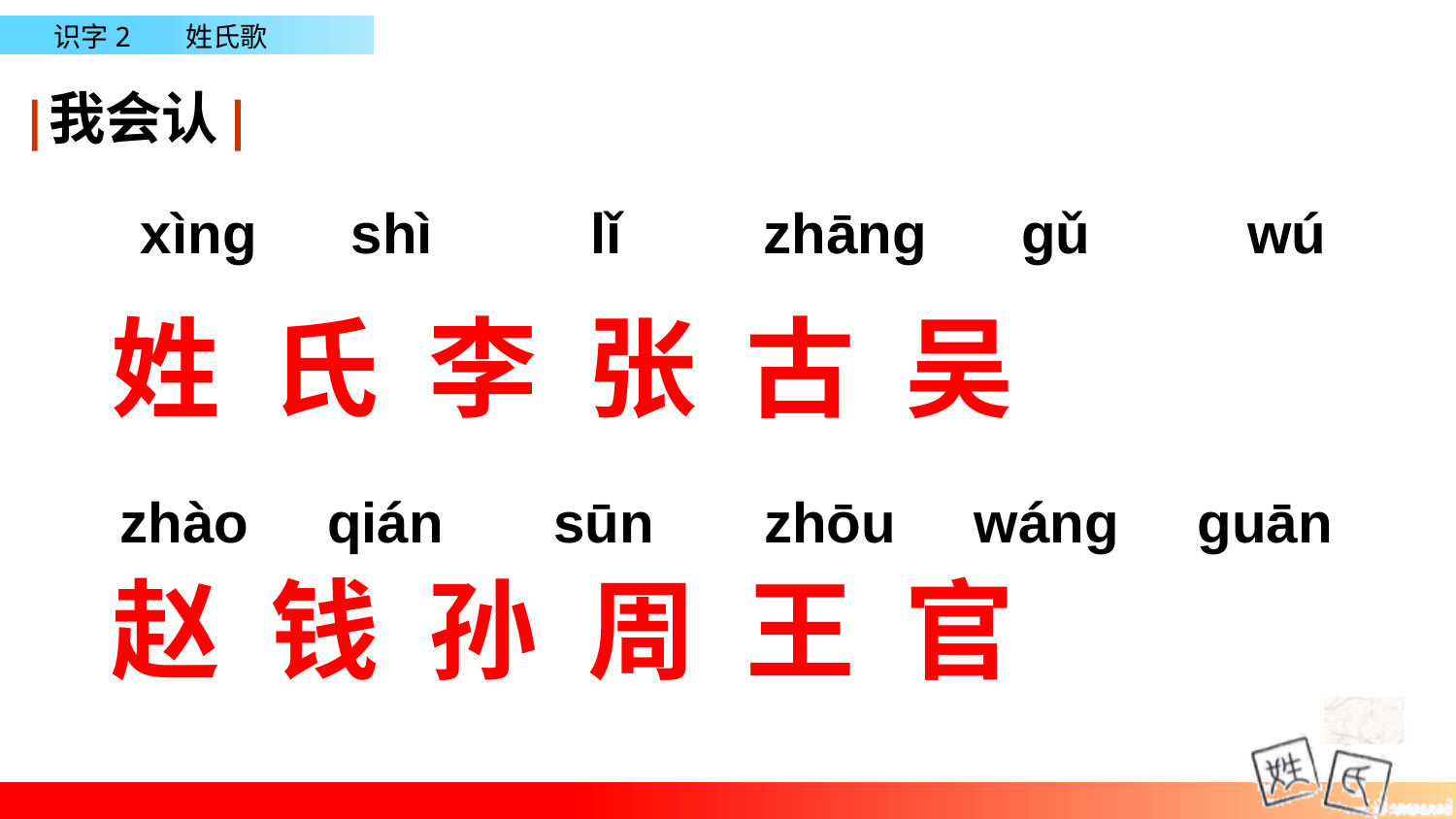

我会认

xìng      shì          lǐ         zhāng      gǔ          wú
姓  氏  李  张  古  吴

赵  钱  孙  周  王  官
zhào     qián       sūn       zhōu     wáng     guān